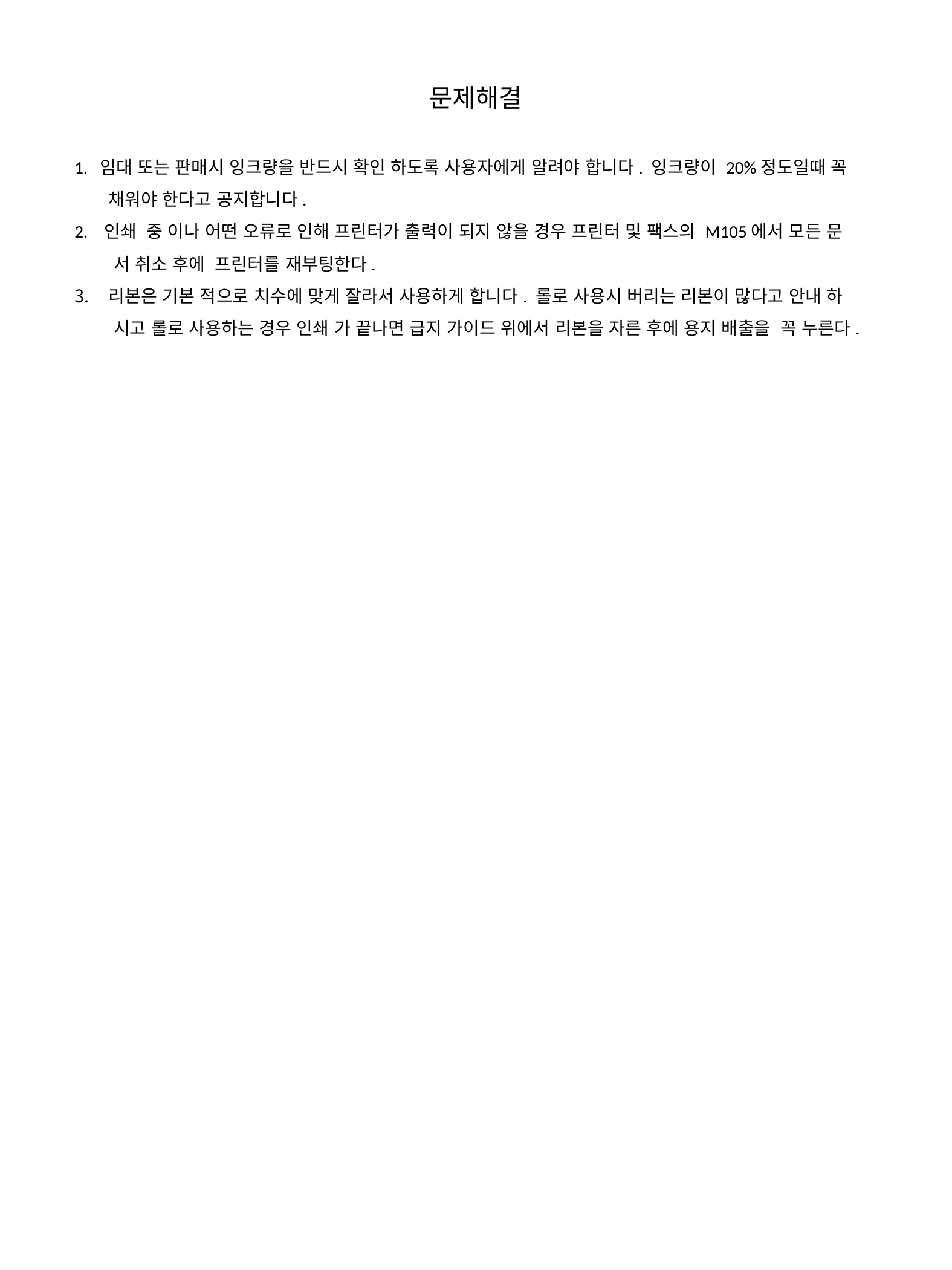

# 문제해결
1.  임대 또는 판매시 잉크량을 반드시 확인 하도록 사용자에게 알려야 합니다. 잉크량이 20%정도일때 꼭
      채워야 한다고 공지합니다.
2.   인쇄  중 이나 어떤 오류로 인해 프린터가 출력이 되지 않을 경우 프린터 및 팩스의 M105에서 모든 문
       서 취소 후에  프린터를 재부팅한다.
리본은 기본 적으로 치수에 맞게 잘라서 사용하게 합니다. 롤로 사용시 버리는 리본이 많다고 안내 하
       시고 롤로 사용하는 경우 인쇄 가 끝나면 급지 가이드 위에서 리본을 자른 후에 용지 배출을  꼭 누른다.